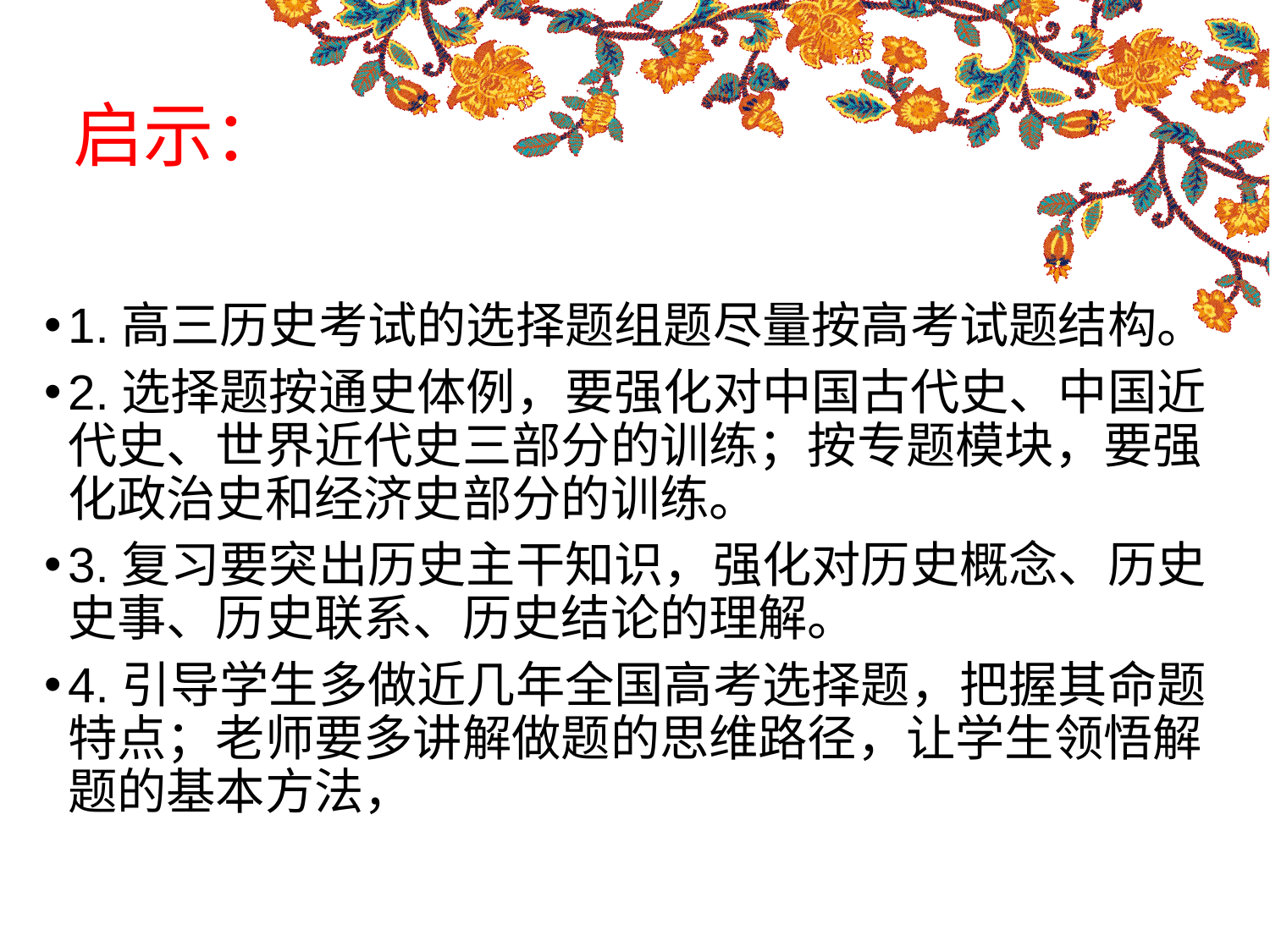

# 启示：

1.高三历史考试的选择题组题尽量按高考试题结构。
2.选择题按通史体例，要强化对中国古代史、中国近代史、世界近代史三部分的训练；按专题模块，要强化政治史和经济史部分的训练。
3.复习要突出历史主干知识，强化对历史概念、历史史事、历史联系、历史结论的理解。
4.引导学生多做近几年全国高考选择题，把握其命题特点；老师要多讲解做题的思维路径，让学生领悟解题的基本方法，